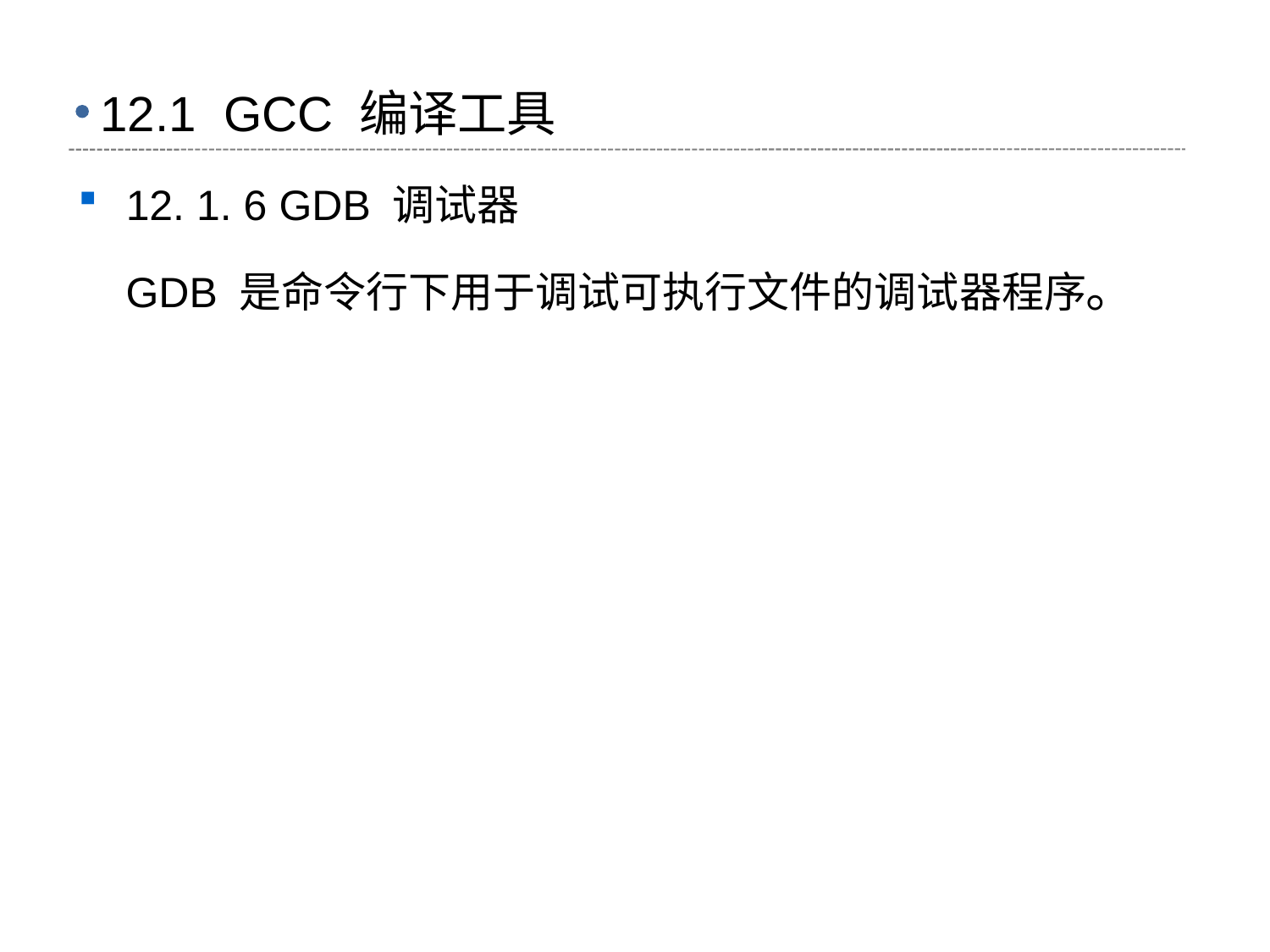

# 12.1  GCC 编译工具
12. 1. 6 GDB 调试器
    GDB 是命令行下用于调试可执行文件的调试器程序。